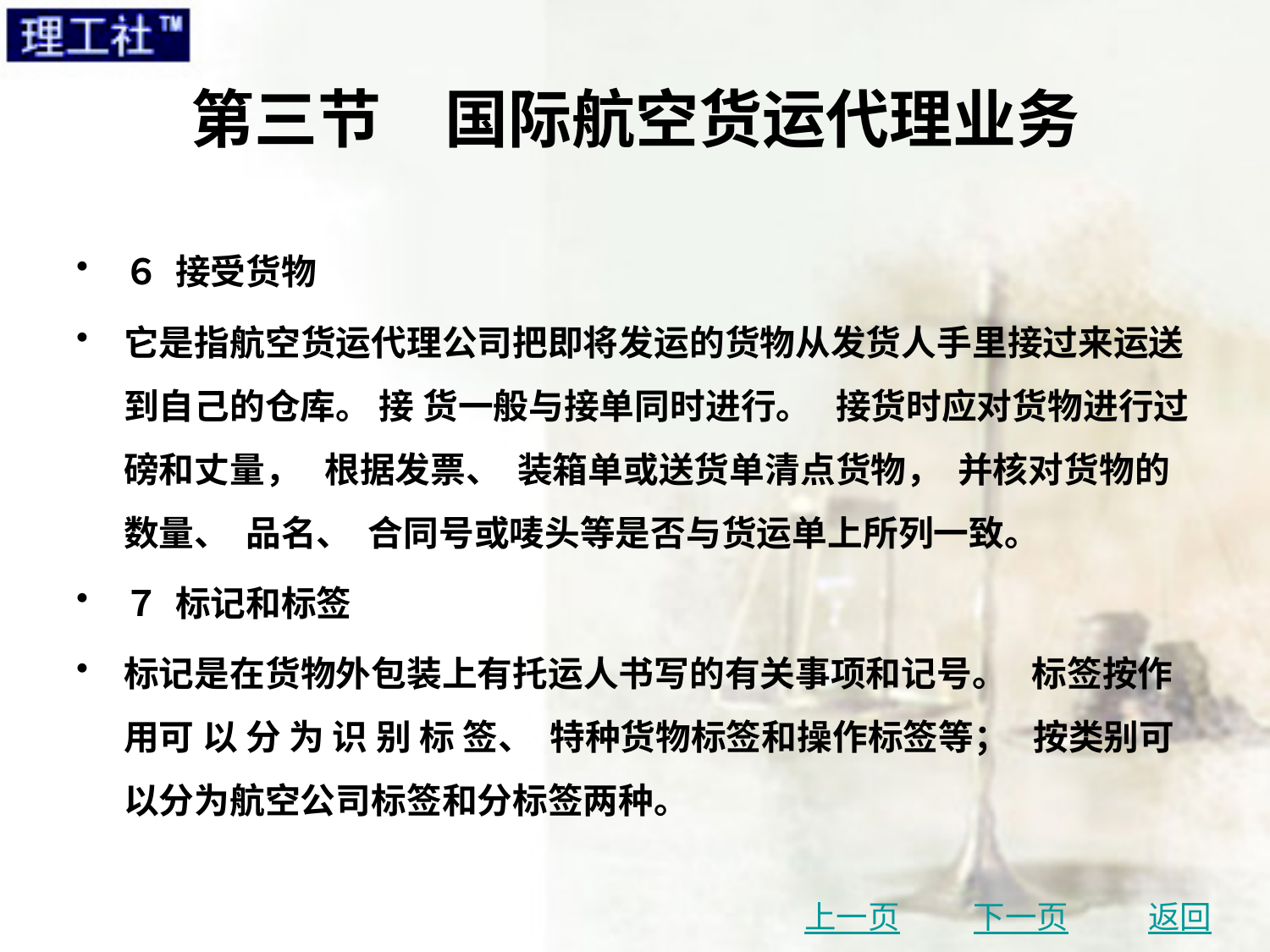

# 第三节　国际航空货运代理业务
６  接受货物
它是指航空货运代理公司把即将发运的货物从发货人手里接过来运送到自己的仓库。 接 货一般与接单同时进行。   接货时应对货物进行过磅和丈量，   根据发票、  装箱单或送货单清点货物，  并核对货物的数量、  品名、  合同号或唛头等是否与货运单上所列一致。
７  标记和标签
标记是在货物外包装上有托运人书写的有关事项和记号。   标签按作用可 以 分 为 识 别 标 签、  特种货物标签和操作标签等；   按类别可以分为航空公司标签和分标签两种。

上一页
下一页
返回